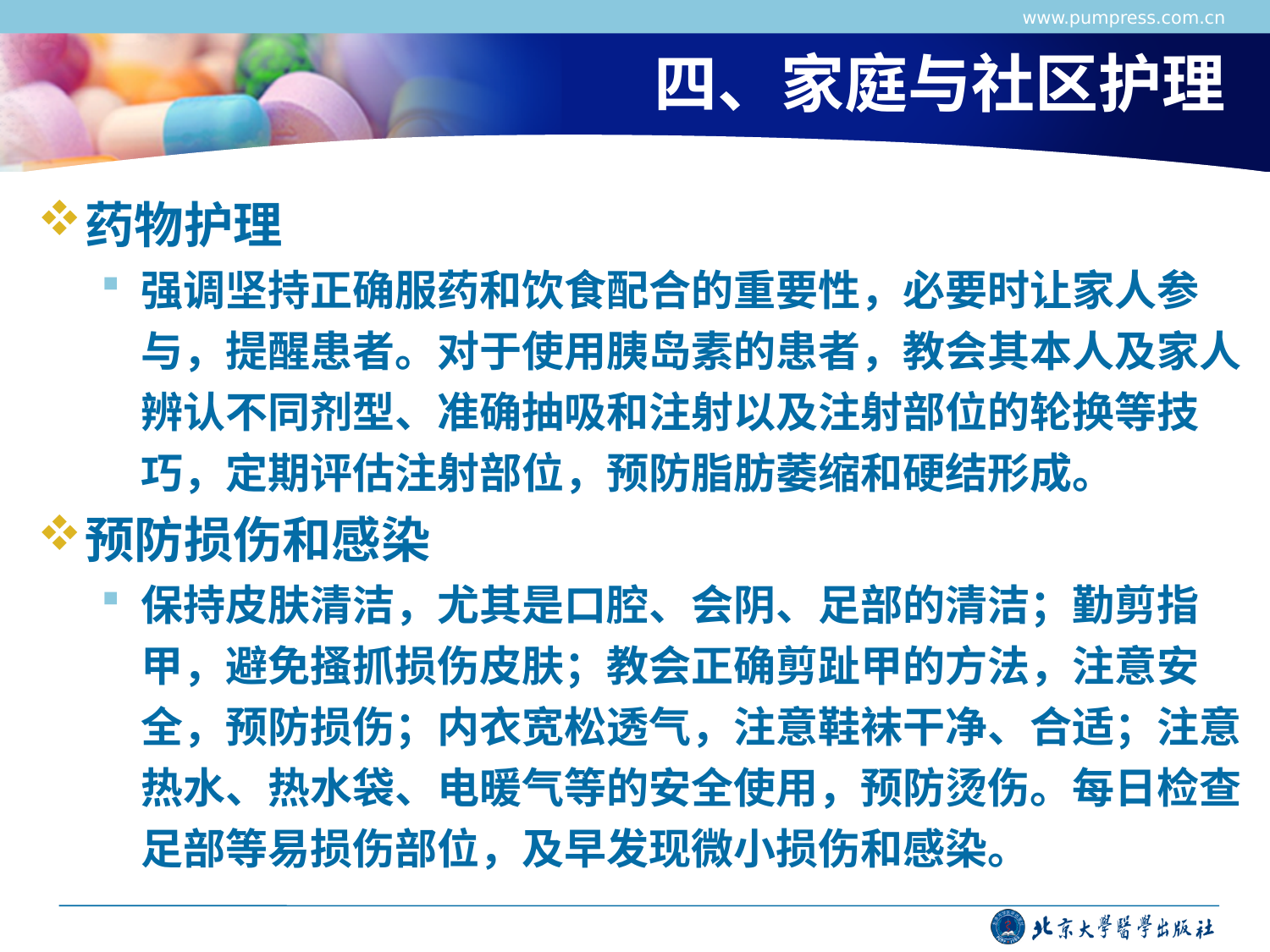

www.pumpress.com.cn
# 四、家庭与社区护理
药物护理
强调坚持正确服药和饮食配合的重要性，必要时让家人参与，提醒患者。对于使用胰岛素的患者，教会其本人及家人辨认不同剂型、准确抽吸和注射以及注射部位的轮换等技巧，定期评估注射部位，预防脂肪萎缩和硬结形成。
预防损伤和感染
保持皮肤清洁，尤其是口腔、会阴、足部的清洁；勤剪指甲，避免搔抓损伤皮肤；教会正确剪趾甲的方法，注意安全，预防损伤；内衣宽松透气，注意鞋袜干净、合适；注意热水、热水袋、电暖气等的安全使用，预防烫伤。每日检查足部等易损伤部位，及早发现微小损伤和感染。